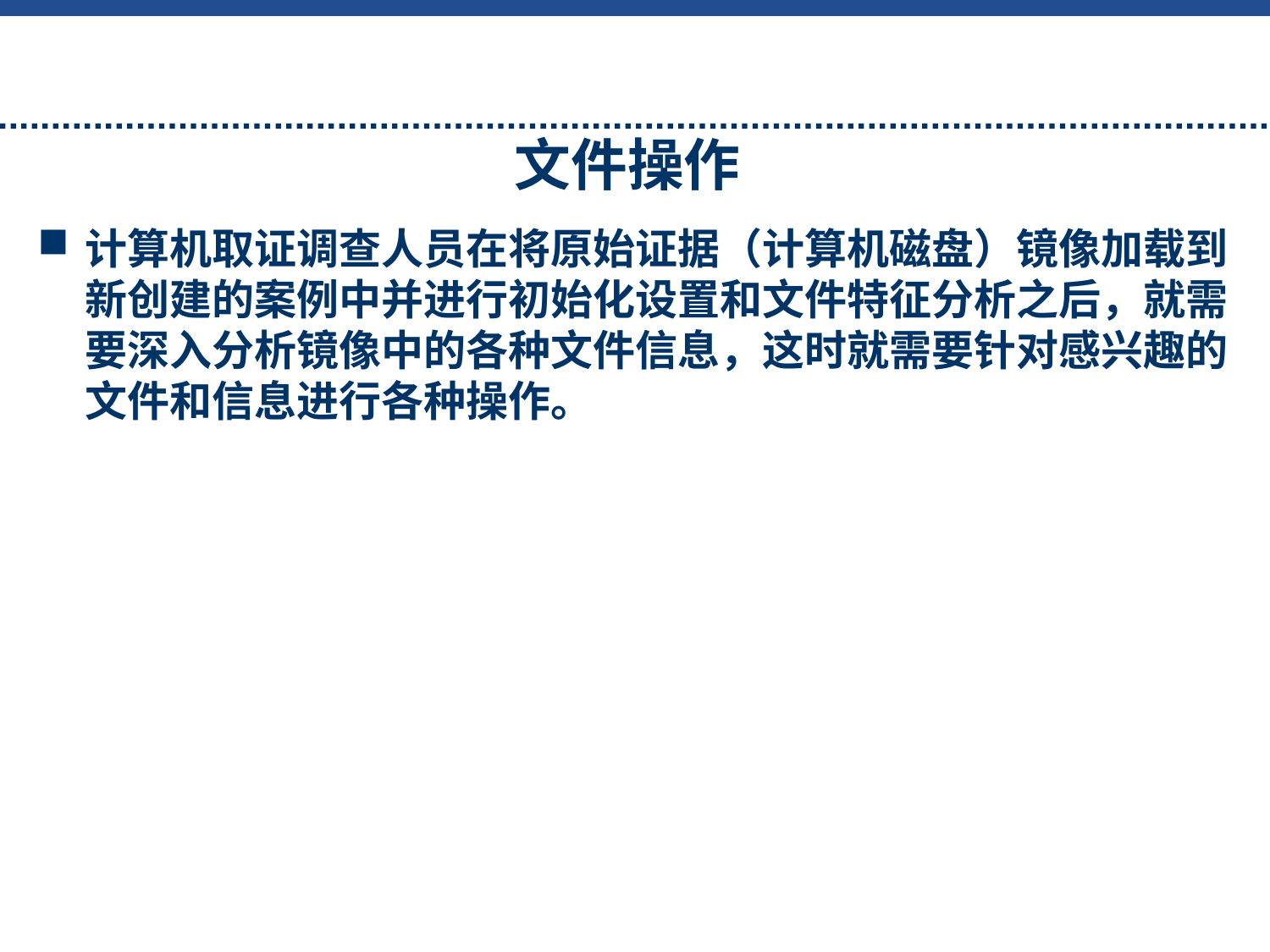

文件操作
计算机取证调查人员在将原始证据（计算机磁盘）镜像加载到新创建的案例中并进行初始化设置和文件特征分析之后，就需要深入分析镜像中的各种文件信息，这时就需要针对感兴趣的文件和信息进行各种操作。